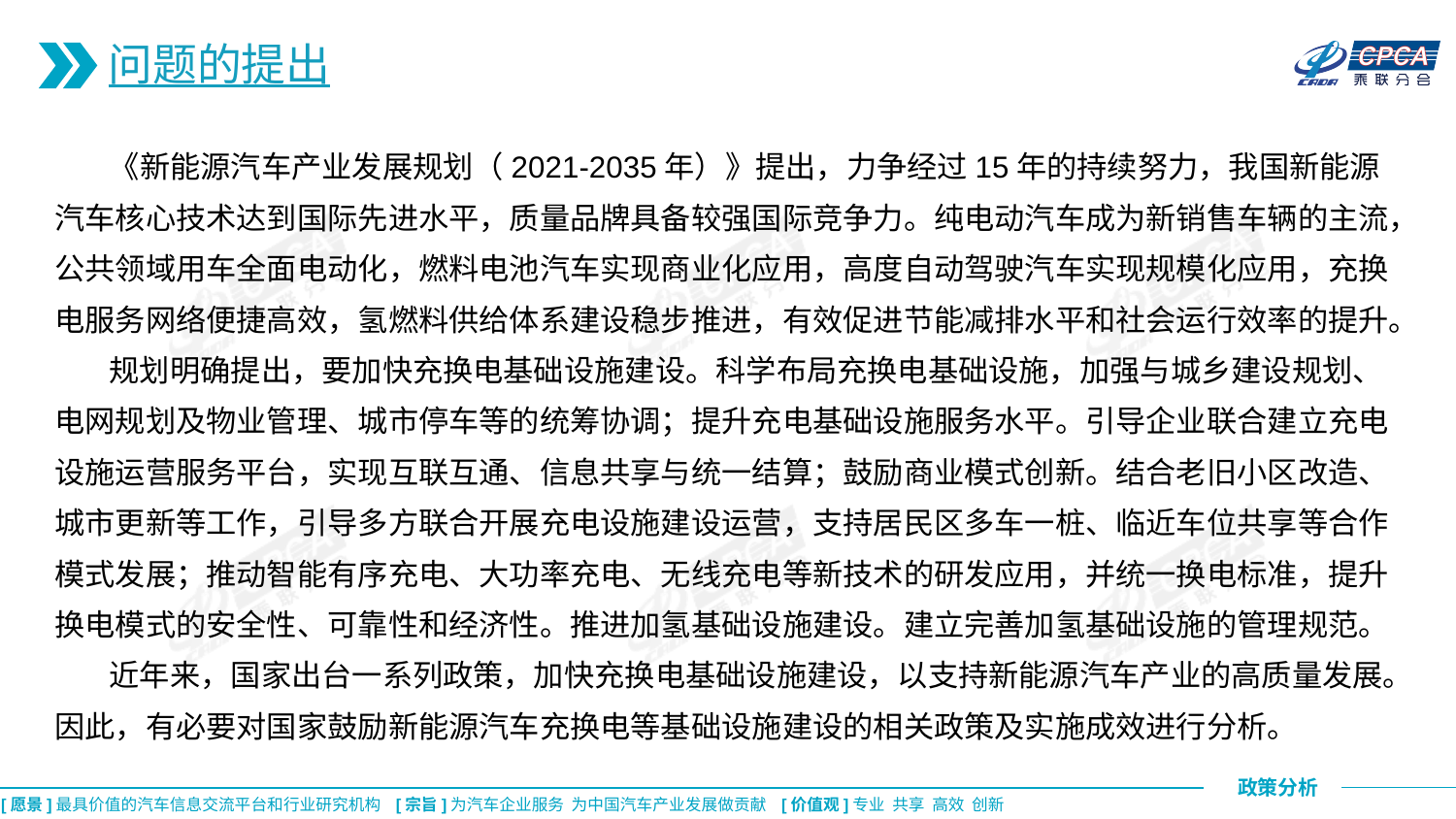

问题的提出
       《新能源汽车产业发展规划（2021-2035年）》提出，力争经过15年的持续努力，我国新能源汽车核心技术达到国际先进水平，质量品牌具备较强国际竞争力。纯电动汽车成为新销售车辆的主流，公共领域用车全面电动化，燃料电池汽车实现商业化应用，高度自动驾驶汽车实现规模化应用，充换电服务网络便捷高效，氢燃料供给体系建设稳步推进，有效促进节能减排水平和社会运行效率的提升。
       规划明确提出，要加快充换电基础设施建设。科学布局充换电基础设施，加强与城乡建设规划、电网规划及物业管理、城市停车等的统筹协调；提升充电基础设施服务水平。引导企业联合建立充电设施运营服务平台，实现互联互通、信息共享与统一结算；鼓励商业模式创新。结合老旧小区改造、城市更新等工作，引导多方联合开展充电设施建设运营，支持居民区多车一桩、临近车位共享等合作模式发展；推动智能有序充电、大功率充电、无线充电等新技术的研发应用，并统一换电标准，提升换电模式的安全性、可靠性和经济性。推进加氢基础设施建设。建立完善加氢基础设施的管理规范。
       近年来，国家出台一系列政策，加快充换电基础设施建设，以支持新能源汽车产业的高质量发展。因此，有必要对国家鼓励新能源汽车充换电等基础设施建设的相关政策及实施成效进行分析。